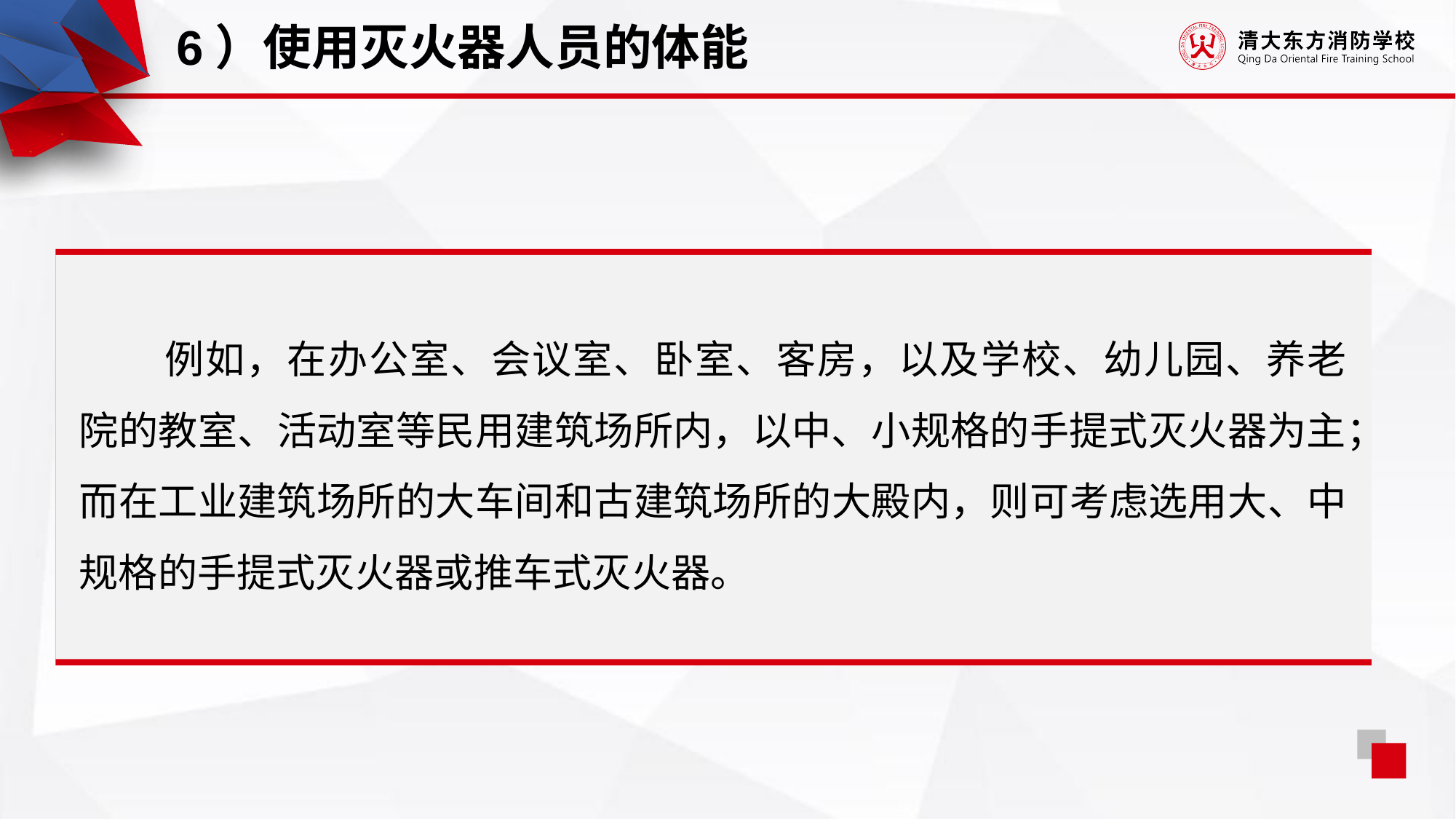

6）使用灭火器人员的体能

例如，在办公室、会议室、卧室、客房，以及学校、幼儿园、养老院的教室、活动室等民用建筑场所内，以中、小规格的手提式灭火器为主；而在工业建筑场所的大车间和古建筑场所的大殿内，则可考虑选用大、中规格的手提式灭火器或推车式灭火器。